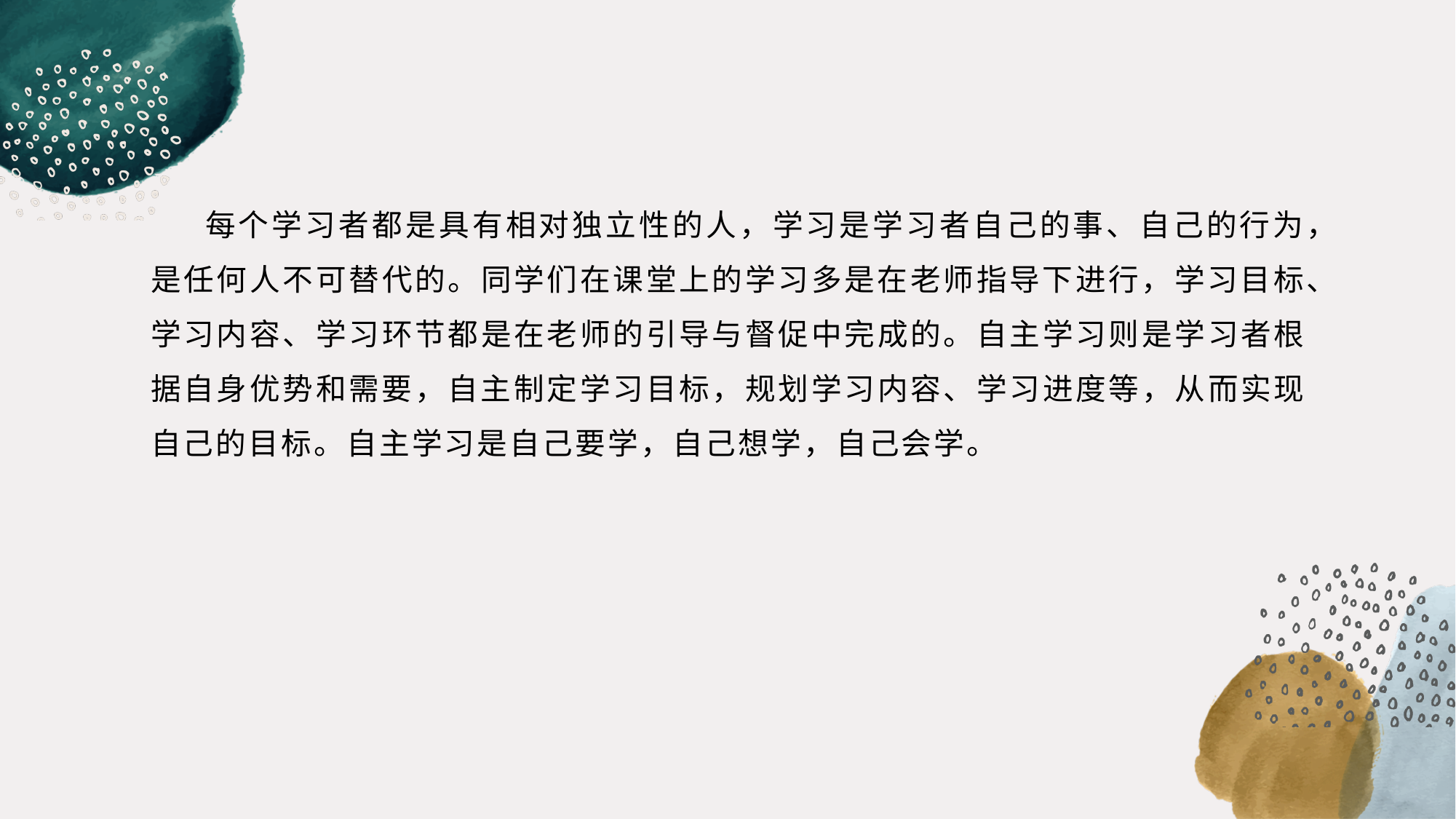

每个学习者都是具有相对独立性的人，学习是学习者自己的事、自己的行为，是任何人不可替代的。同学们在课堂上的学习多是在老师指导下进行，学习目标、学习内容、学习环节都是在老师的引导与督促中完成的。自主学习则是学习者根据自身优势和需要，自主制定学习目标，规划学习内容、学习进度等，从而实现自己的目标。自主学习是自己要学，自己想学，自己会学。